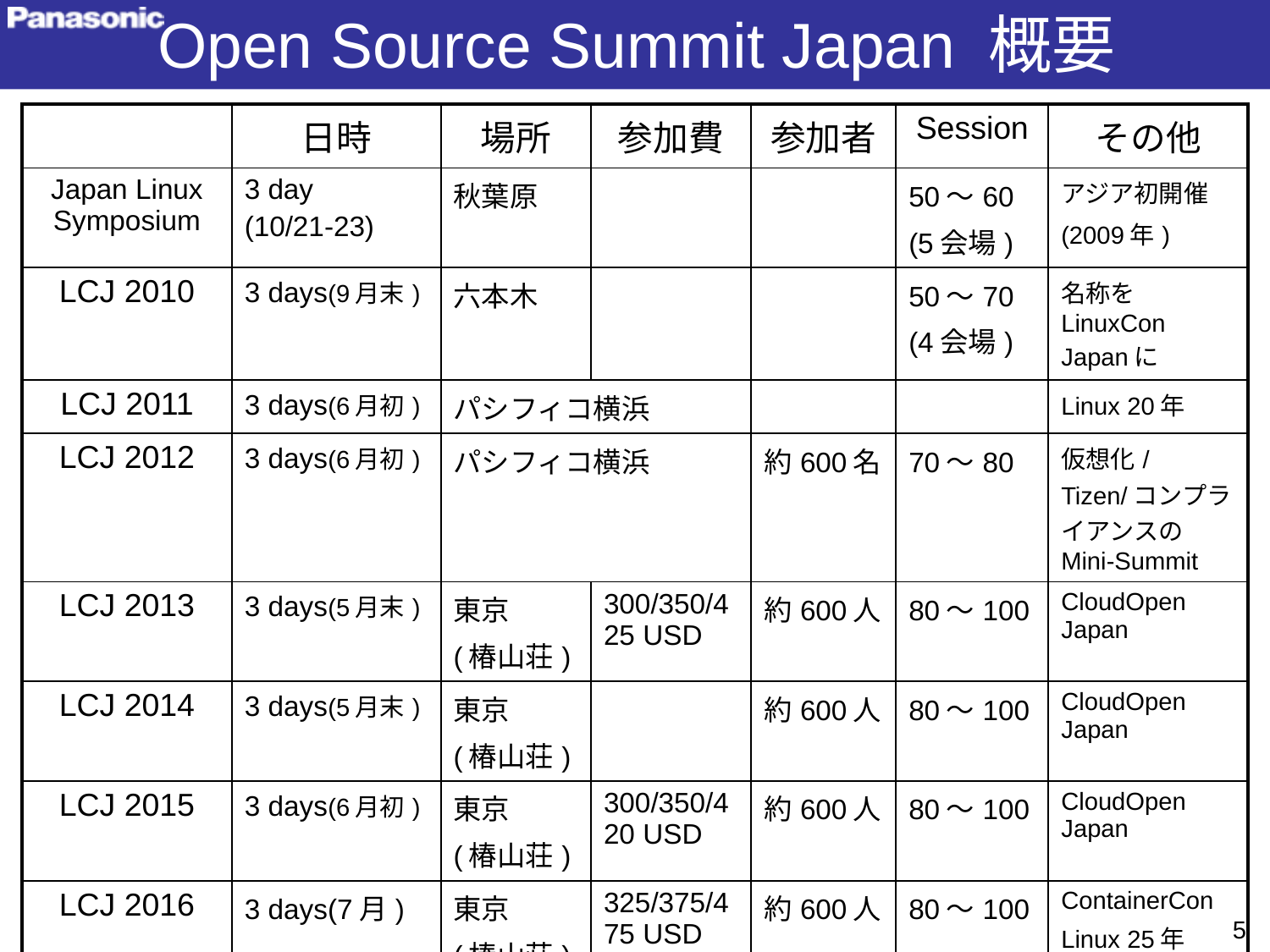

# Open Source Summit Japan 概要
|  | 日時 | 場所 | 参加費 | 参加者 | Session | その他 |
| --- | --- | --- | --- | --- | --- | --- |
| Japan Linux Symposium | 3 day (10/21-23) | 秋葉原 |  |  | 50～60 (5会場) | アジア初開催 (2009年) |
| LCJ 2010 | 3 days(9月末) | 六本木 |  |  | 50～70 (4会場) | 名称をLinuxCon Japanに |
| LCJ 2011 | 3 days(6月初) | パシフィコ横浜 |  |  |  | Linux 20年 |
| LCJ 2012 | 3 days(6月初) | パシフィコ横浜 |  | 約600名 | 70～80 | 仮想化/Tizen/コンプライアンスのMini-Summit |
| LCJ 2013 | 3 days(5月末) | 東京 (椿山荘) | 300/350/425 USD | 約600人 | 80～100 | CloudOpen Japan |
| LCJ 2014 | 3 days(5月末) | 東京 (椿山荘) |  | 約600人 | 80～100 | CloudOpen Japan |
| LCJ 2015 | 3 days(6月初) | 東京 (椿山荘) | 300/350/420 USD | 約600人 | 80～100 | CloudOpen Japan |
| LCJ 2016 | 3 days(7月) | 東京 (椿山荘) | 325/375/475 USD | 約600人 | 80～100 | ContainerCon Linux 25年 |
| OSSJ 2017 | 3 days(5月末) | 東京 (有明) | 350/425/500 USD | 約800人 (ALS合せ) | 80～100 | 名称をOpen Source Summit Japanに |
5